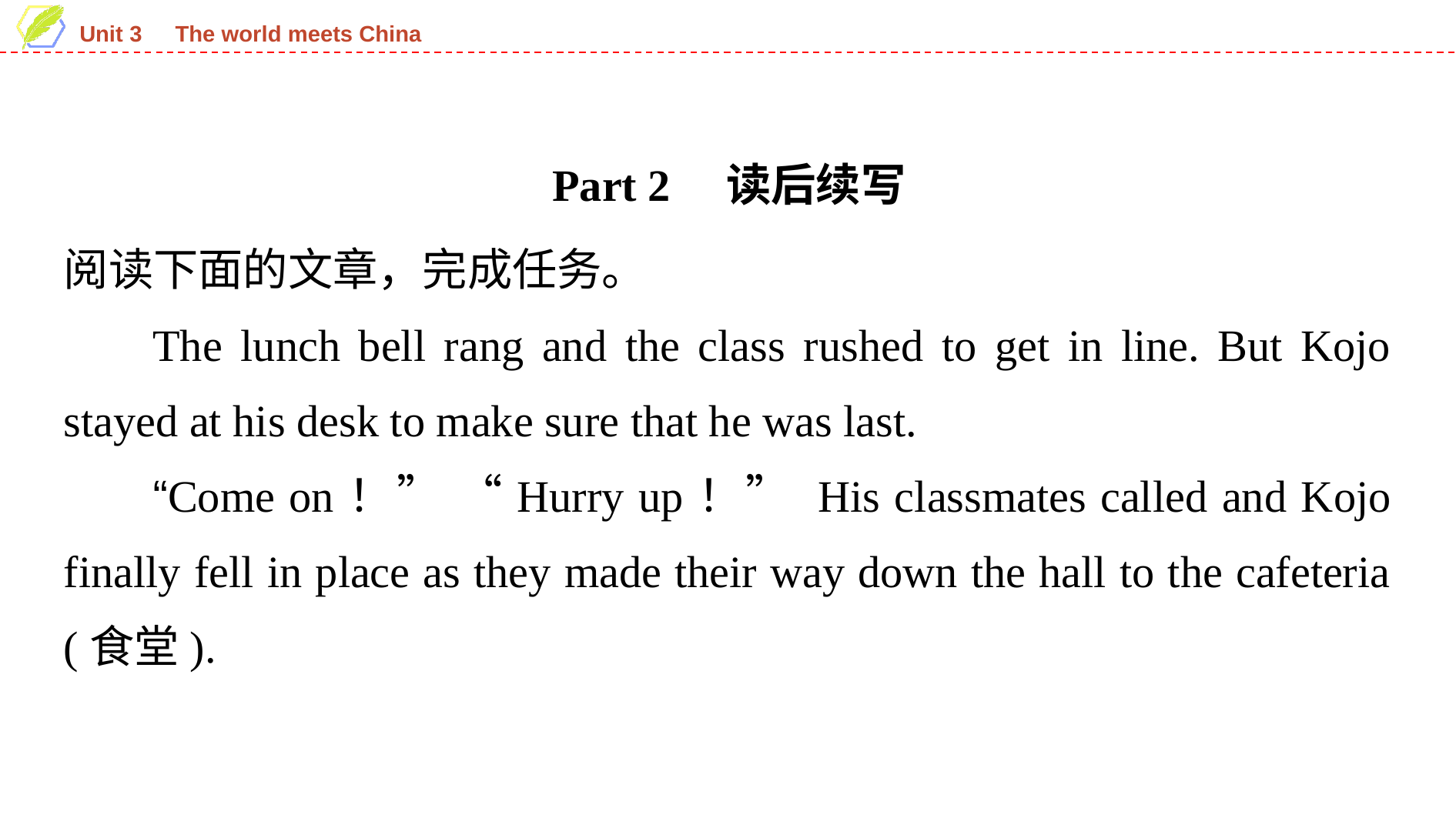

Part 2　读后续写
阅读下面的文章，完成任务。
The lunch bell rang and the class rushed to get in line. But Kojo stayed at his desk to make sure that he was last.
“Come on！” “Hurry up！” His classmates called and Kojo finally fell in place as they made their way down the hall to the cafeteria (食堂).